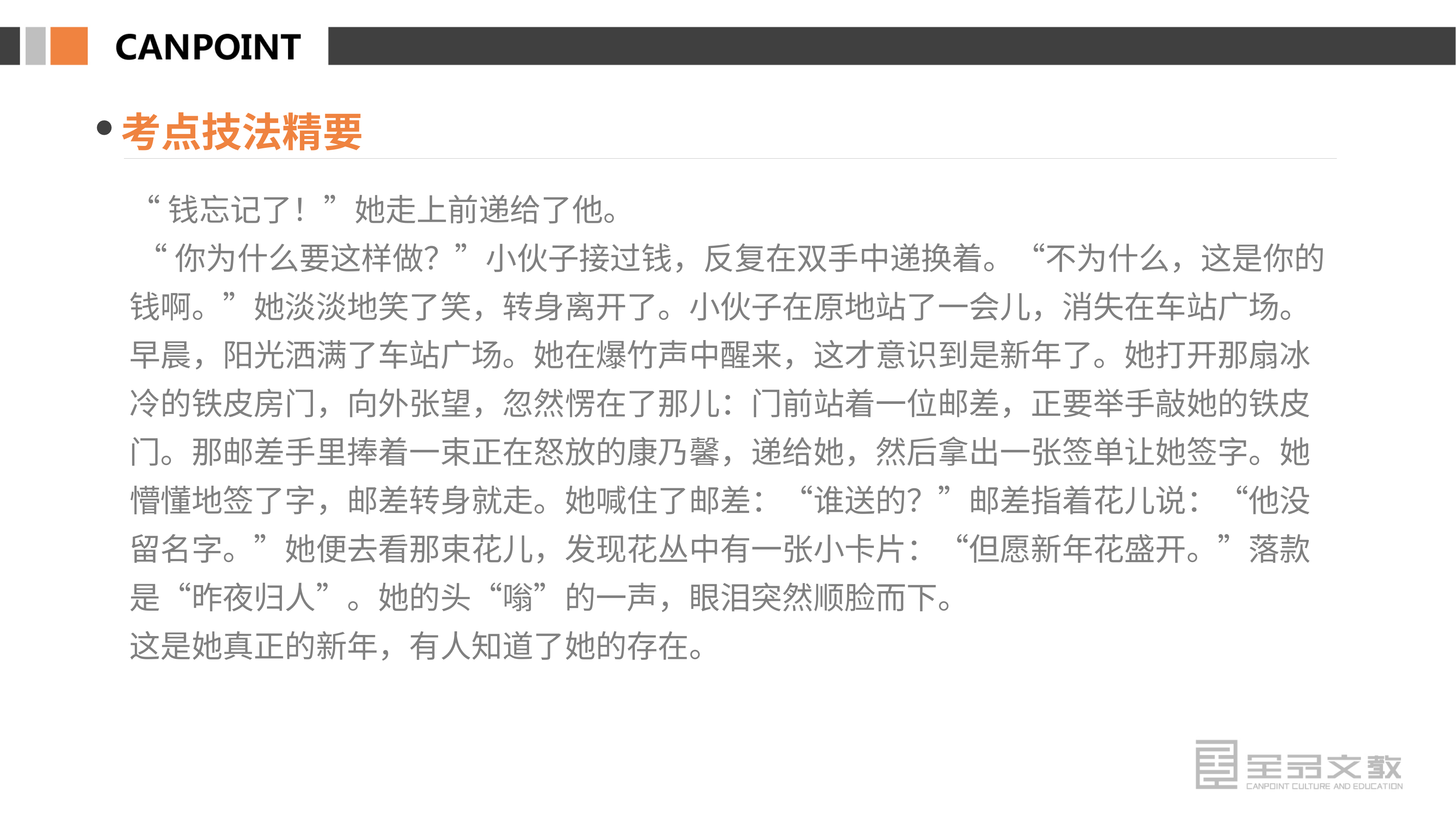

考点技法精要

“钱忘记了！”她走上前递给了他。
 “你为什么要这样做？”小伙子接过钱，反复在双手中递换着。“不为什么，这是你的钱啊。”她淡淡地笑了笑，转身离开了。小伙子在原地站了一会儿，消失在车站广场。
早晨，阳光洒满了车站广场。她在爆竹声中醒来，这才意识到是新年了。她打开那扇冰冷的铁皮房门，向外张望，忽然愣在了那儿：门前站着一位邮差，正要举手敲她的铁皮门。那邮差手里捧着一束正在怒放的康乃馨，递给她，然后拿出一张签单让她签字。她懵懂地签了字，邮差转身就走。她喊住了邮差：“谁送的？”邮差指着花儿说：“他没留名字。”她便去看那束花儿，发现花丛中有一张小卡片：“但愿新年花盛开。”落款是“昨夜归人”。她的头“嗡”的一声，眼泪突然顺脸而下。
这是她真正的新年，有人知道了她的存在。